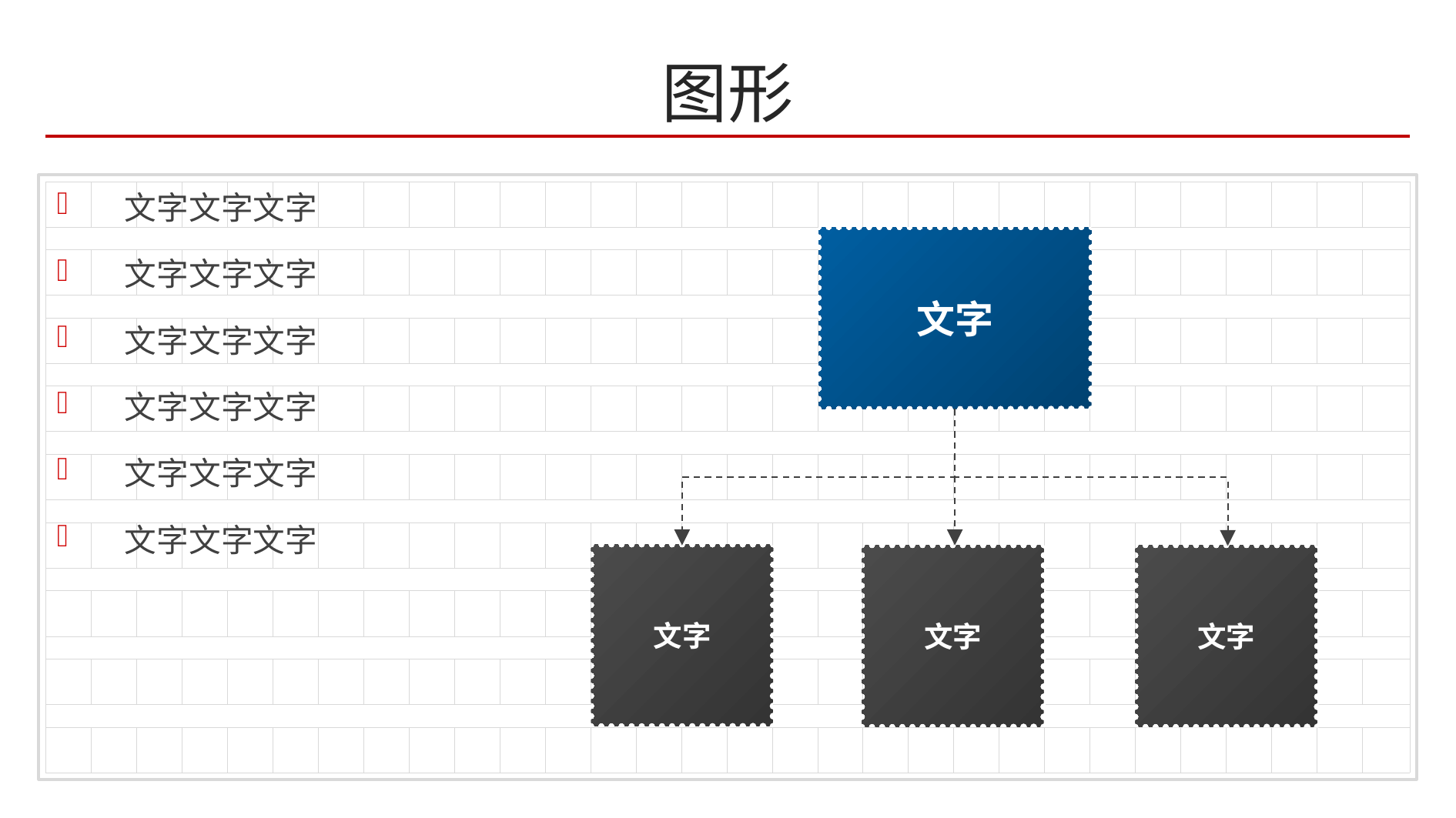

# 图形
文字文字文字
文字文字文字
文字文字文字
文字文字文字
文字文字文字
文字文字文字

文字
文字

文字

文字